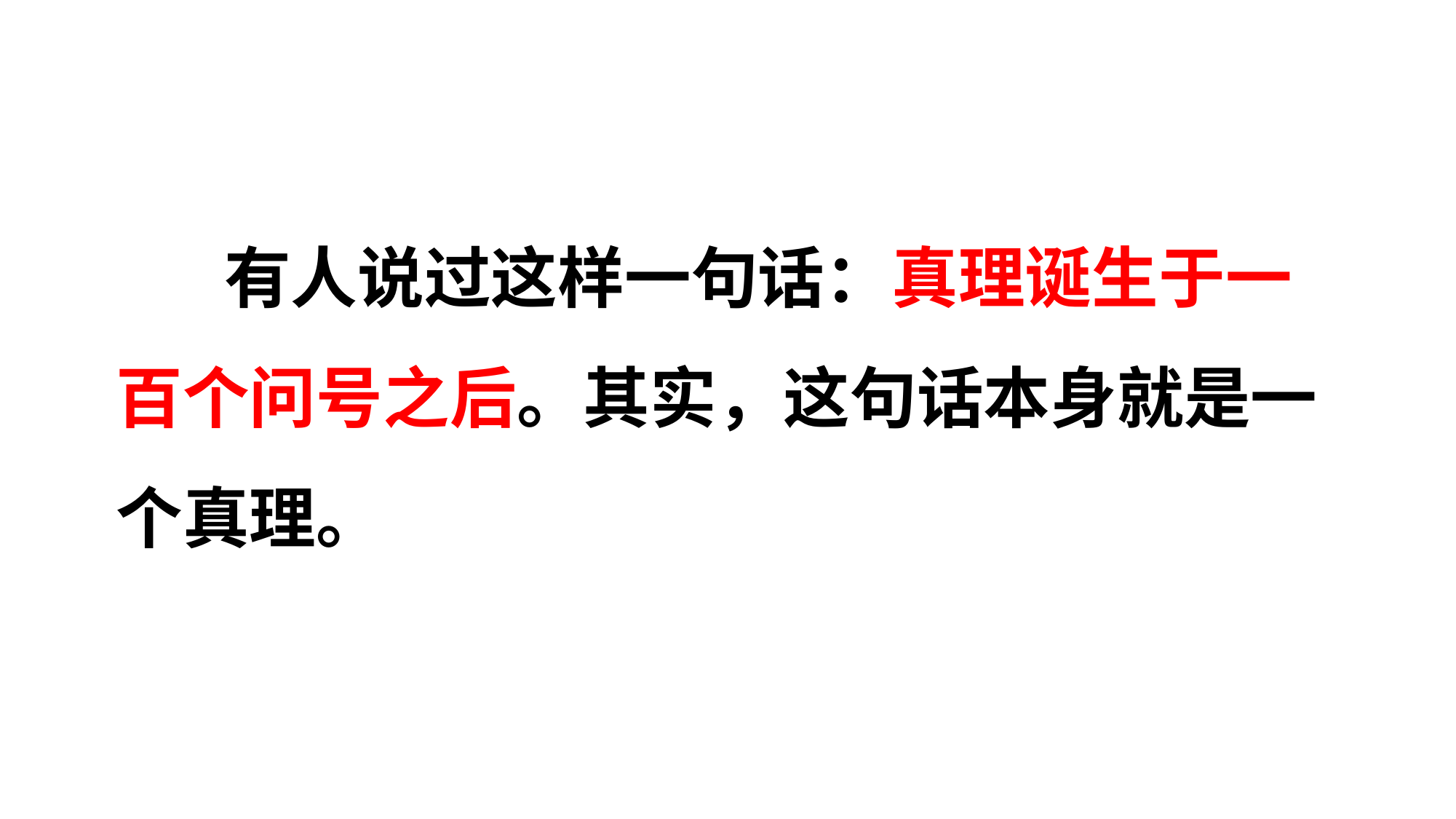

有人说过这样一句话：真理诞生于一百个问号之后。其实，这句话本身就是一个真理。